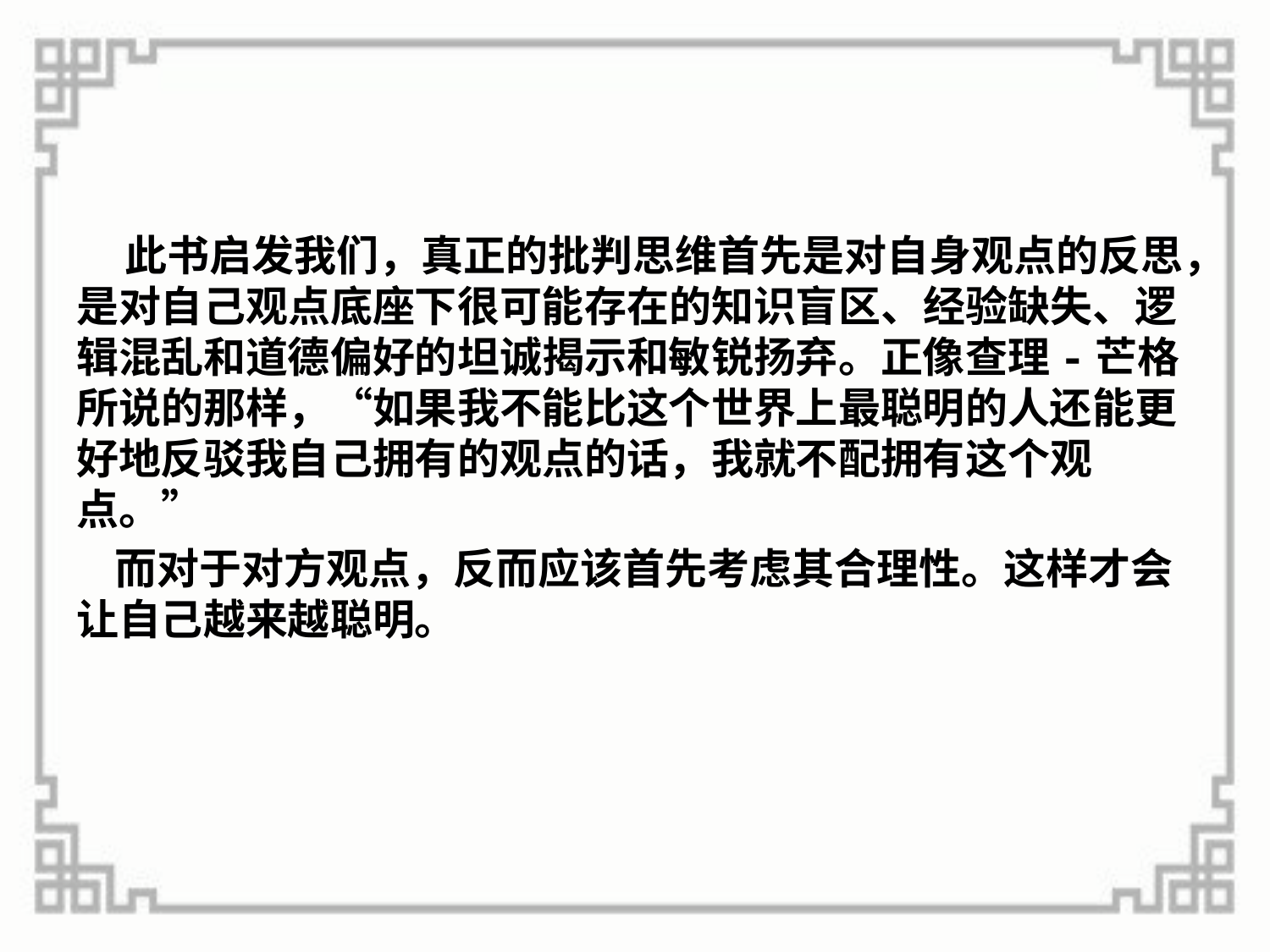

#
    此书启发我们，真正的批判思维首先是对自身观点的反思，是对自己观点底座下很可能存在的知识盲区、经验缺失、逻辑混乱和道德偏好的坦诚揭示和敏锐扬弃。正像查理-芒格所说的那样，“如果我不能比这个世界上最聪明的人还能更好地反驳我自己拥有的观点的话，我就不配拥有这个观点。”
   而对于对方观点，反而应该首先考虑其合理性。这样才会让自己越来越聪明。